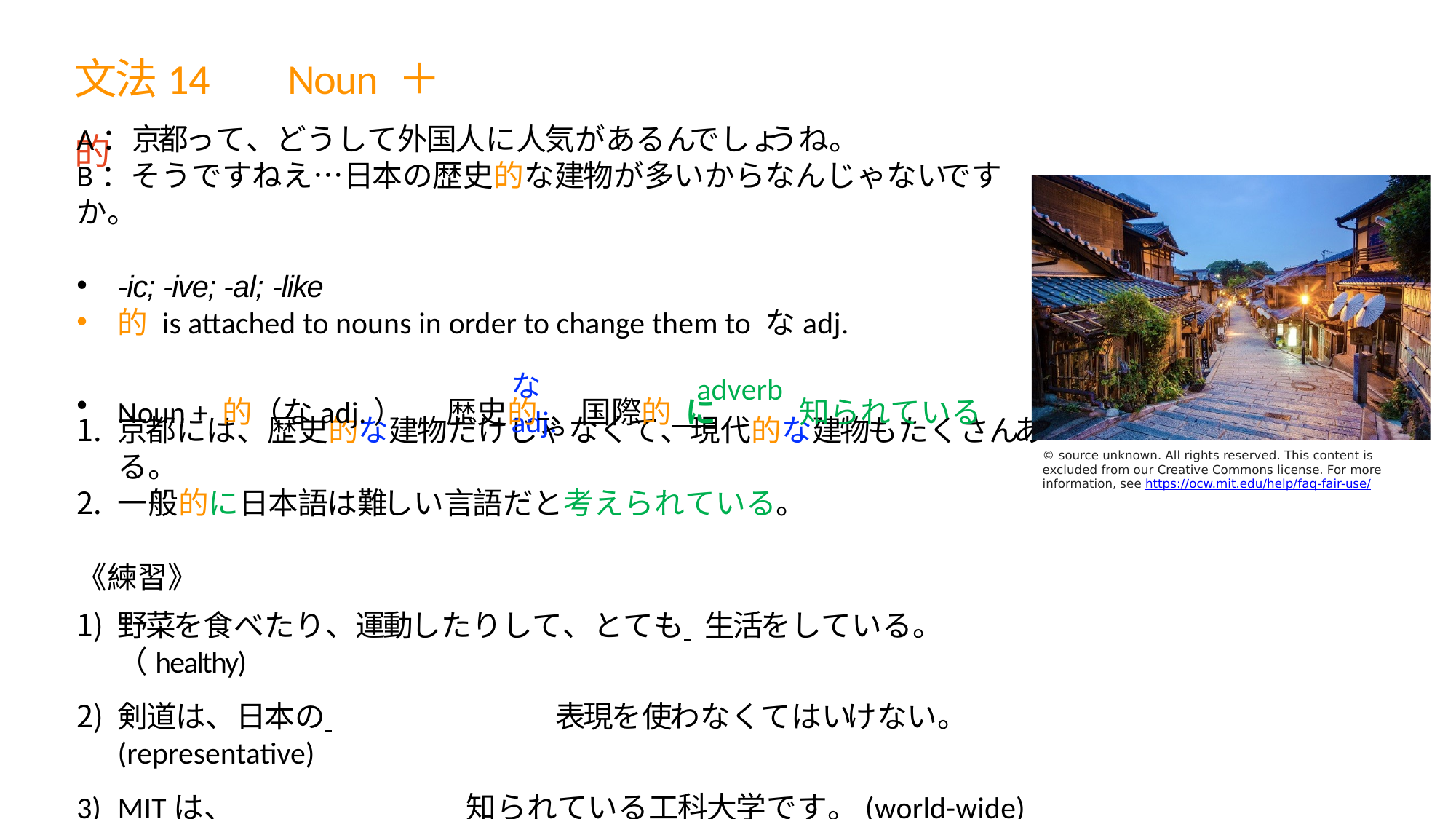

# ⽂法14	Noun ＋的
A：京都って、どうして外国人に人気があるんでしょうね。
B：そうですねえ…日本の歴史的な建物が多いからなんじゃないですか。

-ic; -ive; -al; -like
的is attached to nouns in order to change them to なadj.

Noun + 的（なadj.）	歴史的  、国際的  に	知られている

なadj.
adverb
京都には、歴史的な建物だけじゃなくて、現代的な建物もたくさんある。
一般的に日本語は難しい言語だと考えられている。

《練習》
野菜を食べたり、運動したりして、とても 	生活をしている。（healthy)
剣道は、日本の 	表現を使わなくてはいけない。(representative)
MITは、 	知られている工科大学です。(world-wide)
相撲（すもう）は、日本の 	スポーツだ。(traditional)
© source unknown. All rights reserved. This content is excluded from our Creative Commons license. For more information, see https://ocw.mit.edu/help/faq-fair-use/